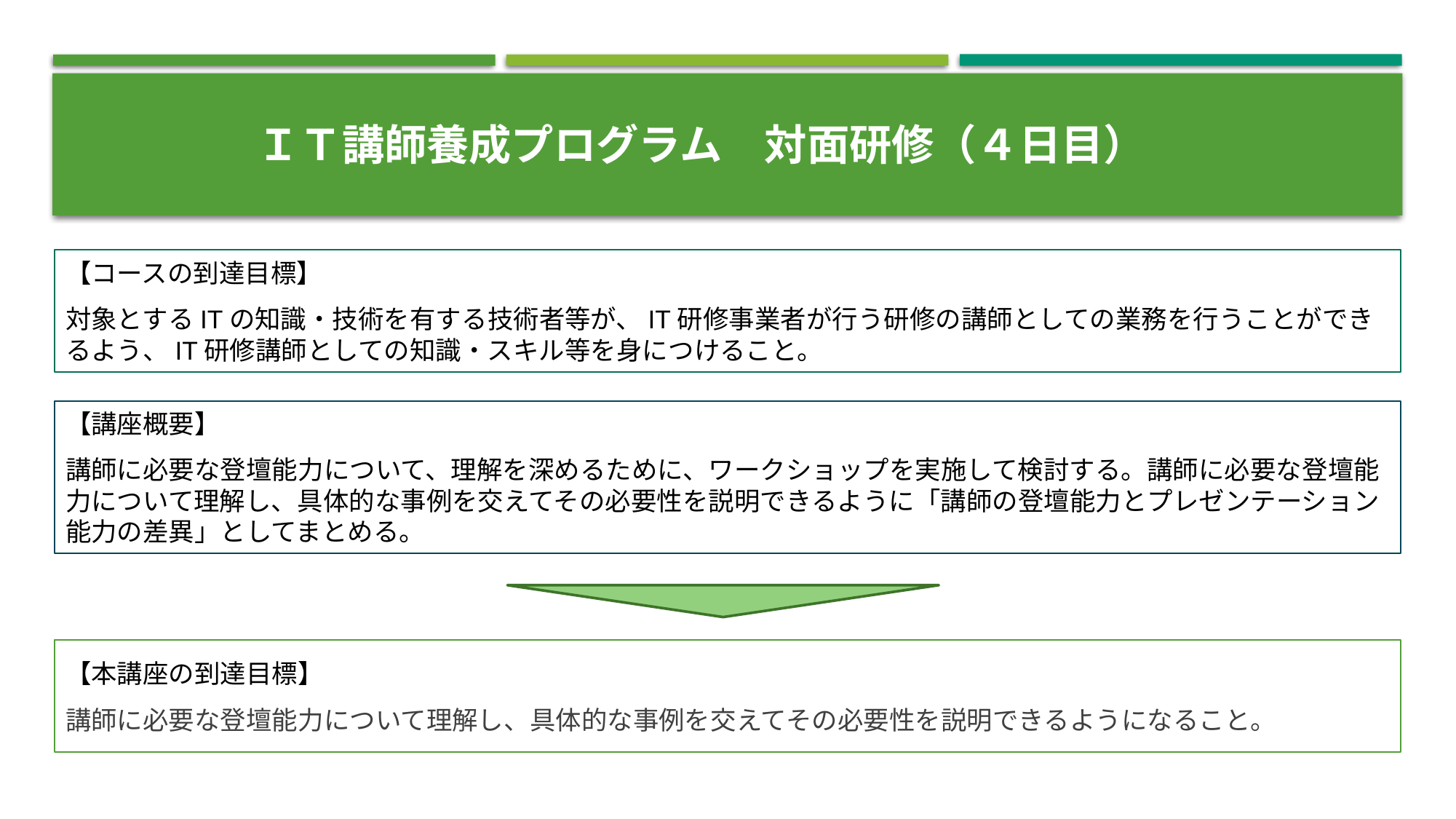

ＩＴ講師養成プログラム　対面研修（４日目）
【コースの到達目標】
対象とするITの知識・技術を有する技術者等が、IT研修事業者が行う研修の講師としての業務を行うことができるよう、IT研修講師としての知識・スキル等を身につけること。
【講座概要】
講師に必要な登壇能力について、理解を深めるために、ワークショップを実施して検討する。講師に必要な登壇能力について理解し、具体的な事例を交えてその必要性を説明できるように「講師の登壇能力とプレゼンテーション能力の差異」としてまとめる。

【本講座の到達目標】
講師に必要な登壇能力について理解し、具体的な事例を交えてその必要性を説明できるようになること。